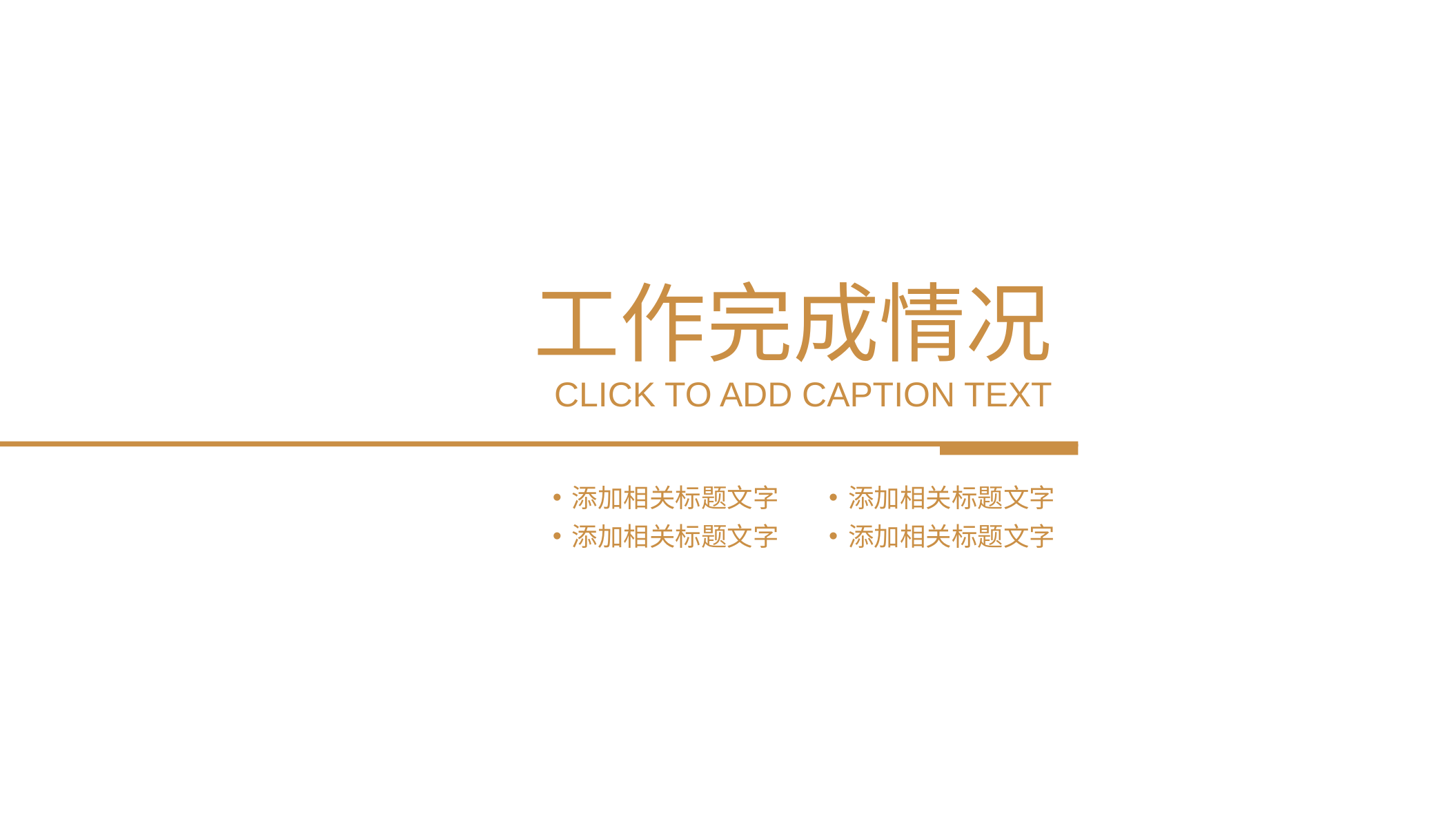

工作完成情况CLICK TO ADD CAPTION TEXT

添加相关标题文字
添加相关标题文字
添加相关标题文字
添加相关标题文字